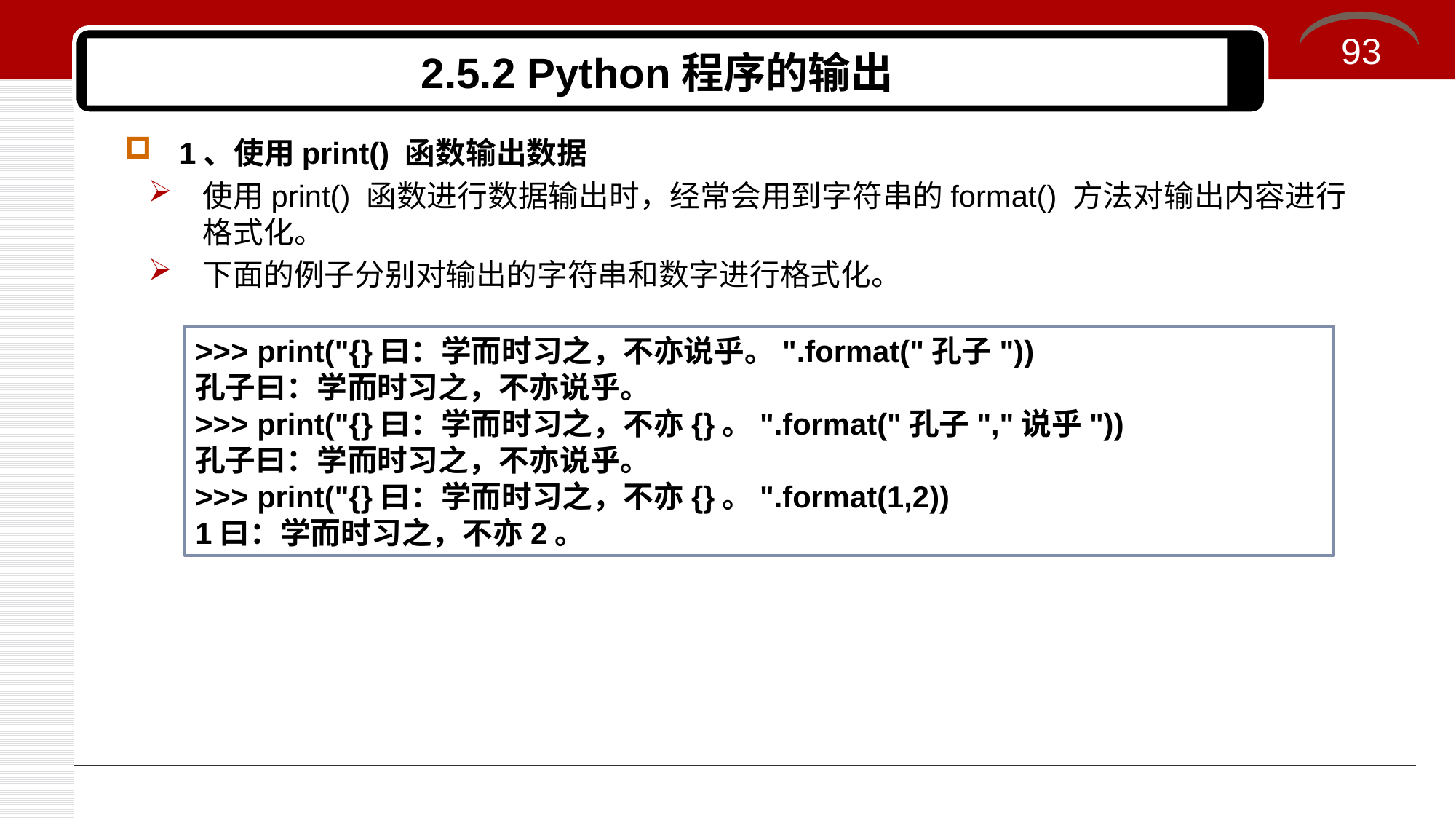

93
# 2.5.2 Python程序的输出
1、使用print() 函数输出数据
使用print() 函数进行数据输出时，经常会用到字符串的format() 方法对输出内容进行格式化。
下面的例子分别对输出的字符串和数字进行格式化。

>>> print("{}曰：学而时习之，不亦说乎。".format("孔子"))
孔子曰：学而时习之，不亦说乎。
>>> print("{}曰：学而时习之，不亦{}。".format("孔子","说乎"))
孔子曰：学而时习之，不亦说乎。
>>> print("{}曰：学而时习之，不亦{}。".format(1,2))
1曰：学而时习之，不亦2。